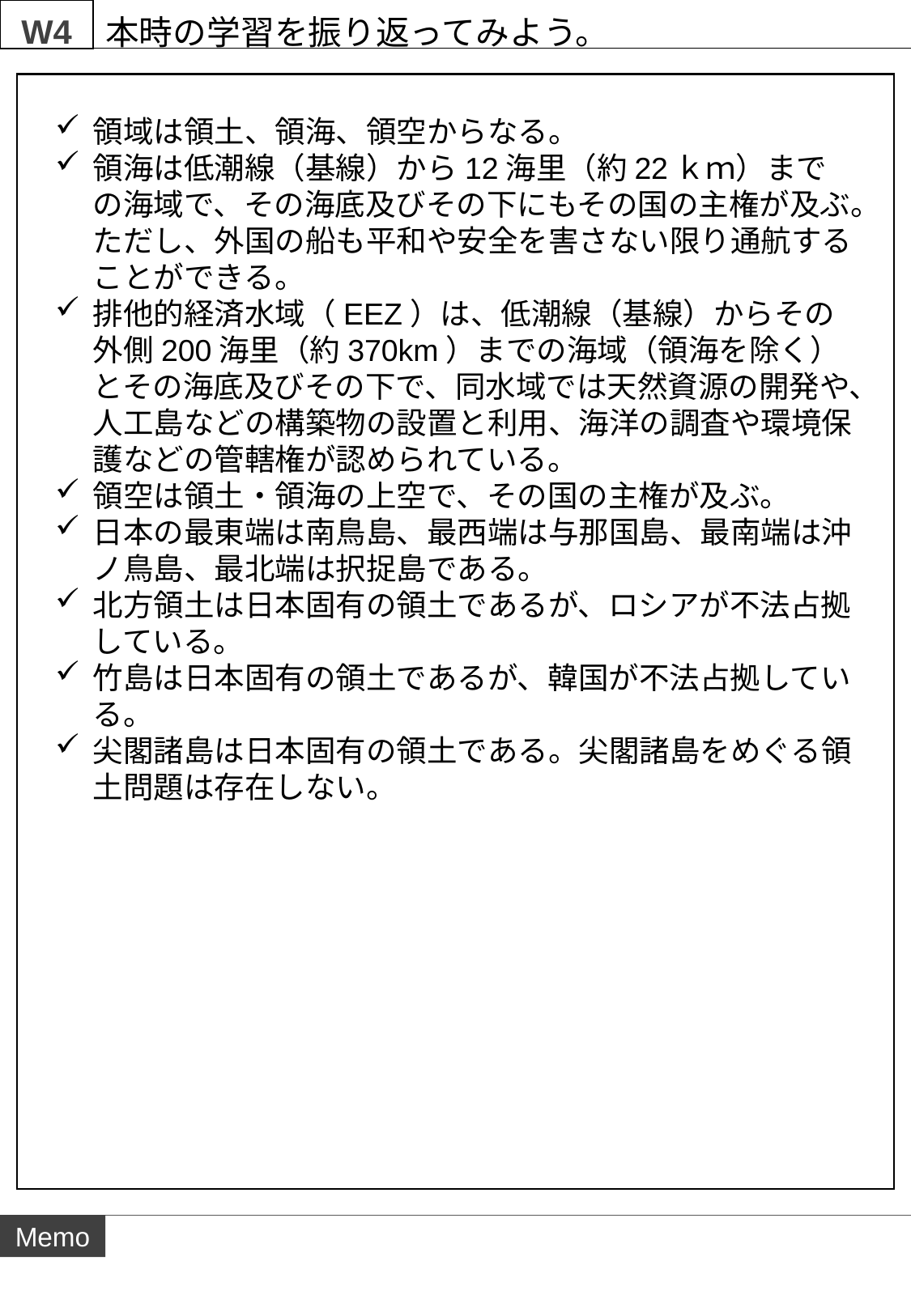

W4
本時の学習を振り返ってみよう。

領域は領土、領海、領空からなる。
領海は低潮線（基線）から12海里（約22ｋｍ）までの海域で、その海底及びその下にもその国の主権が及ぶ。ただし、外国の船も平和や安全を害さない限り通航することができる。
排他的経済水域（EEZ）は、低潮線（基線）からその外側200海里（約370km）までの海域（領海を除く）とその海底及びその下で、同水域では天然資源の開発や、人工島などの構築物の設置と利用、海洋の調査や環境保護などの管轄権が認められている。
領空は領土・領海の上空で、その国の主権が及ぶ。
日本の最東端は南鳥島、最西端は与那国島、最南端は沖ノ鳥島、最北端は択捉島である。
北方領土は日本固有の領土であるが、ロシアが不法占拠している。
竹島は日本固有の領土であるが、韓国が不法占拠している。
尖閣諸島は日本固有の領土である。尖閣諸島をめぐる領土問題は存在しない。
Memo